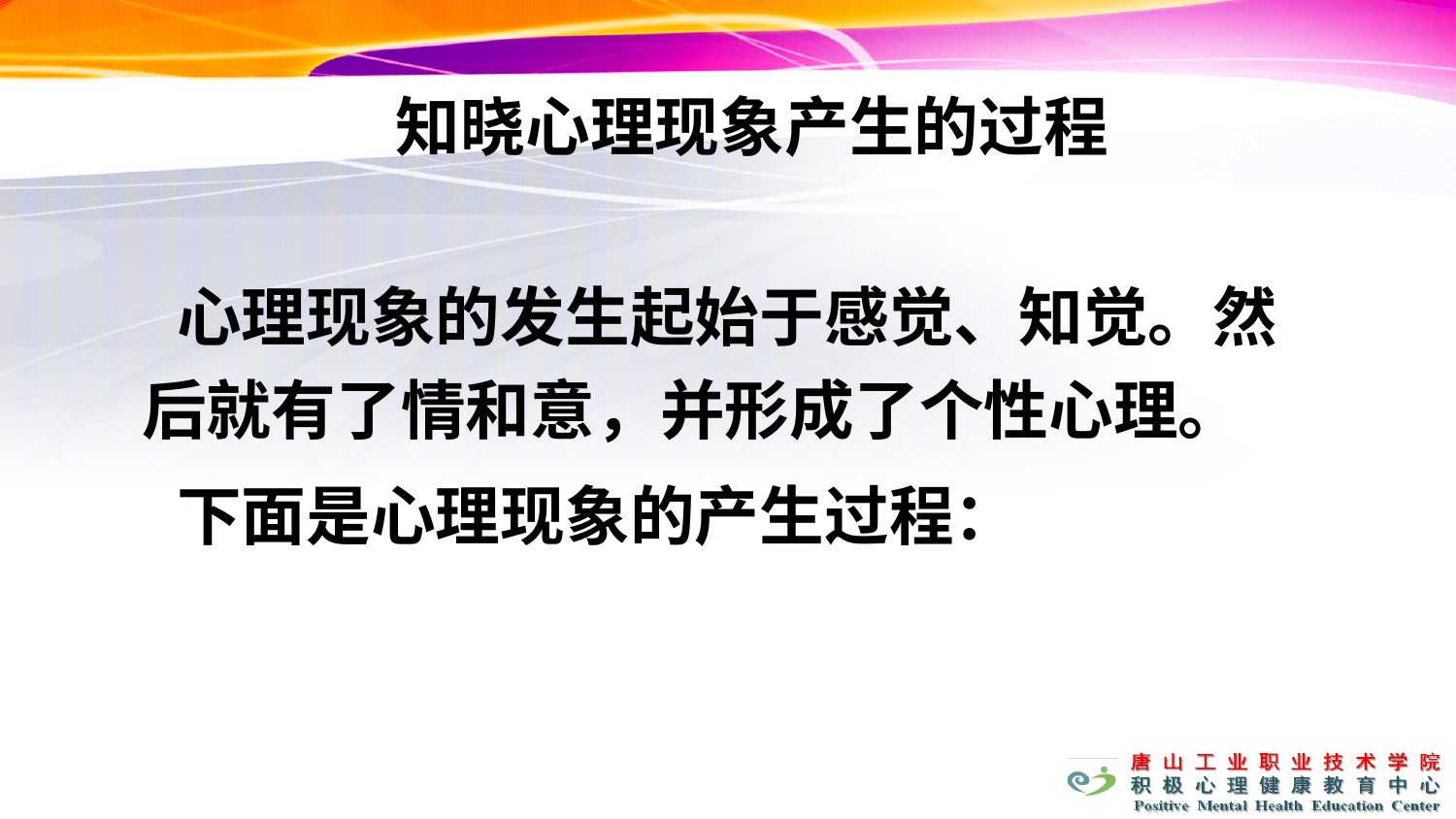

知晓心理现象产生的过程
     心理现象的发生起始于感觉、知觉。然后就有了情和意，并形成了个性心理。
     下面是心理现象的产生过程：